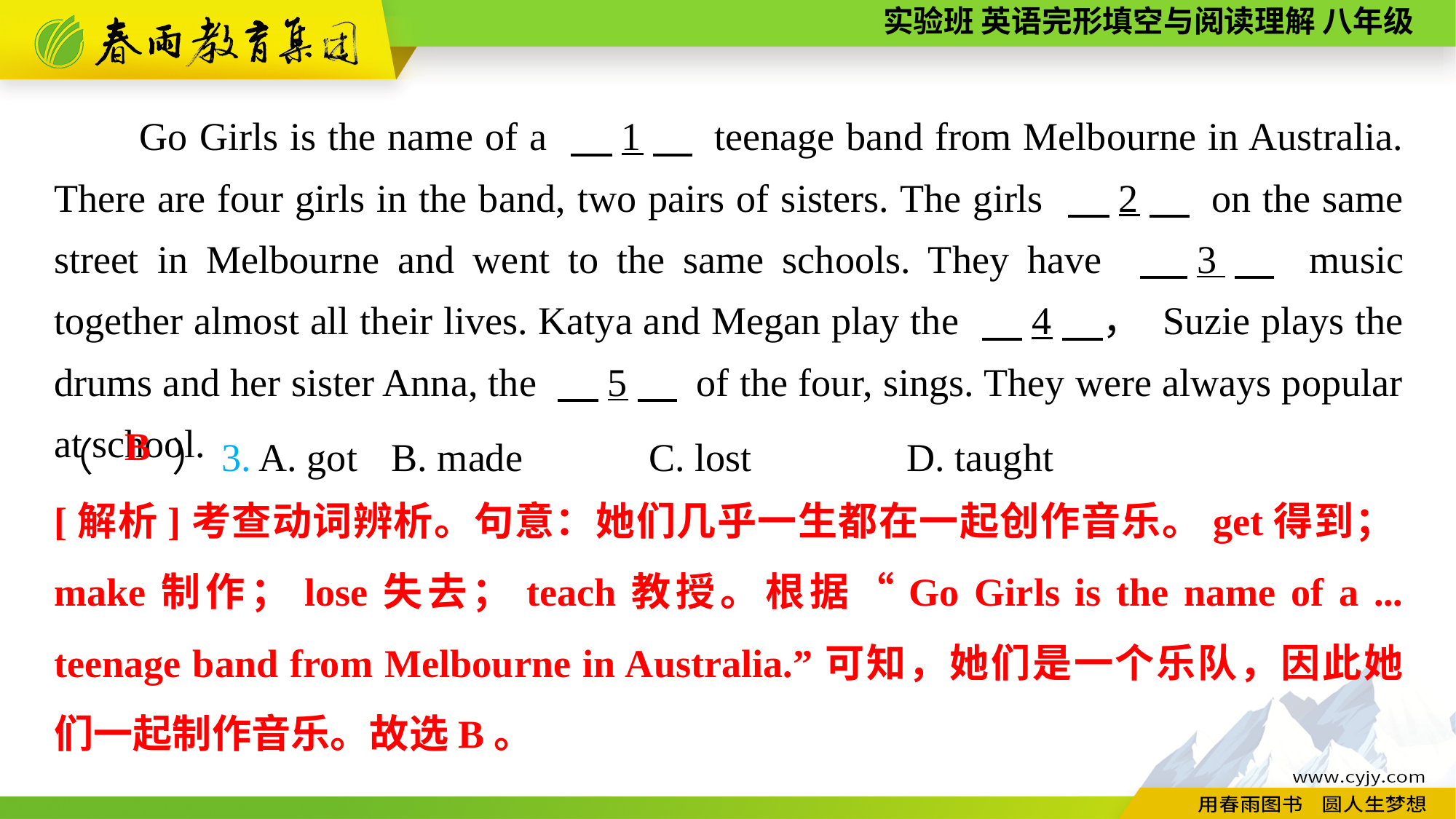

Go Girls is the name of a 　1　 teenage band from Melbourne in Australia. There are four girls in the band, two pairs of sisters. The girls 　2　 on the same street in Melbourne and went to the same schools. They have 　3　 music together almost all their lives. Katya and Megan play the 　4　， Suzie plays the drums and her sister Anna, the 　5　 of the four, sings. They were always popular at school.
（　　）3. A. got	 B. made	     C. lost	         D. taught
B
[解析]考查动词辨析。句意：她们几乎一生都在一起创作音乐。get得到；make制作；lose失去；teach教授。根据“Go Girls is the name of a ... teenage band from Melbourne in Australia.”可知，她们是一个乐队，因此她们一起制作音乐。故选B。